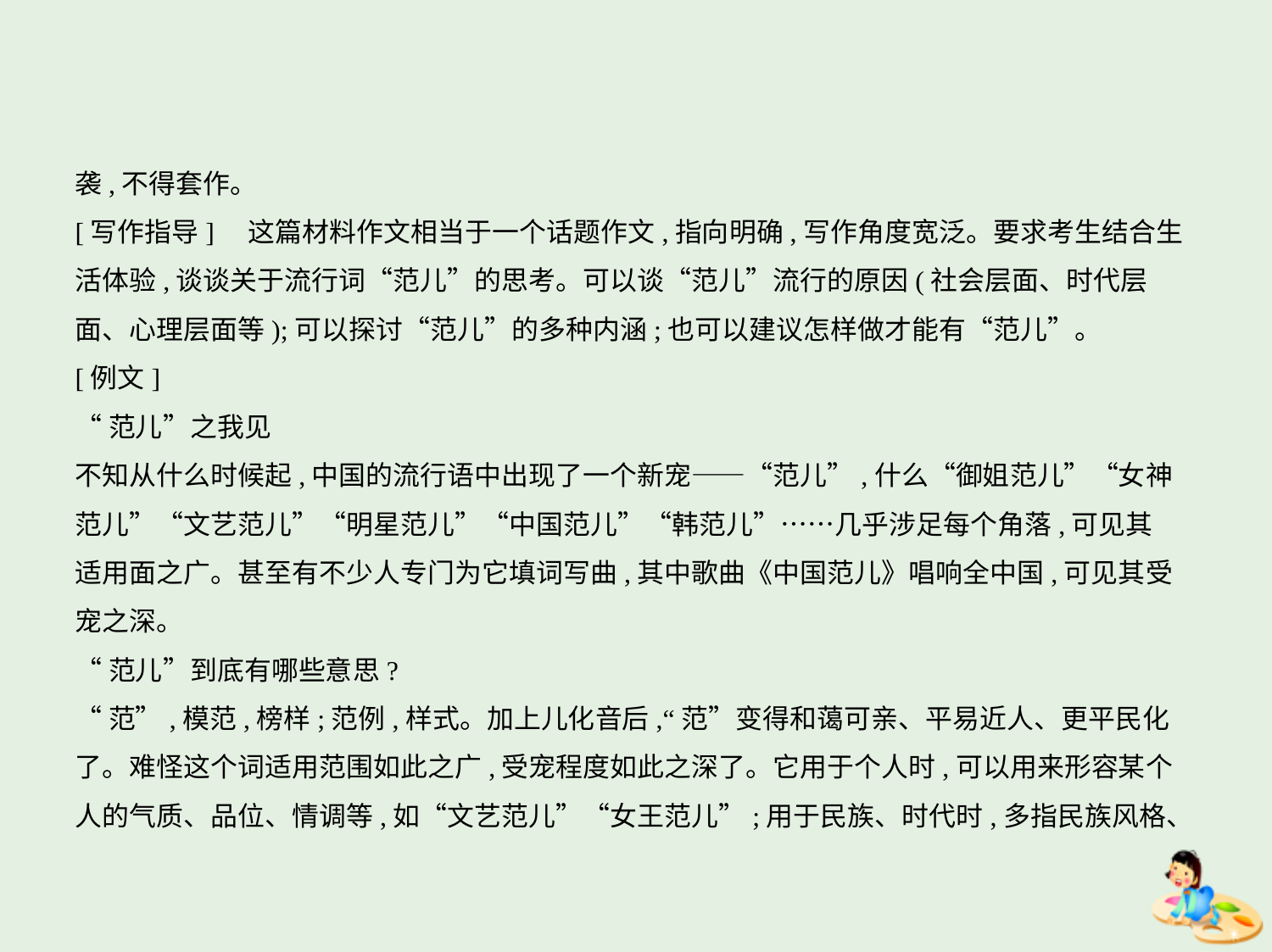

袭,不得套作。
[写作指导]　这篇材料作文相当于一个话题作文,指向明确,写作角度宽泛。要求考生结合生
活体验,谈谈关于流行词“范儿”的思考。可以谈“范儿”流行的原因(社会层面、时代层
面、心理层面等);可以探讨“范儿”的多种内涵;也可以建议怎样做才能有“范儿”。
[例文]
“范儿”之我见
不知从什么时候起,中国的流行语中出现了一个新宠——“范儿”,什么“御姐范儿”“女神
范儿”“文艺范儿”“明星范儿”“中国范儿”“韩范儿”……几乎涉足每个角落,可见其
适用面之广。甚至有不少人专门为它填词写曲,其中歌曲《中国范儿》唱响全中国,可见其受
宠之深。
“范儿”到底有哪些意思?
“范”,模范,榜样;范例,样式。加上儿化音后,“范”变得和蔼可亲、平易近人、更平民化
了。难怪这个词适用范围如此之广,受宠程度如此之深了。它用于个人时,可以用来形容某个
人的气质、品位、情调等,如“文艺范儿”“女王范儿”;用于民族、时代时,多指民族风格、